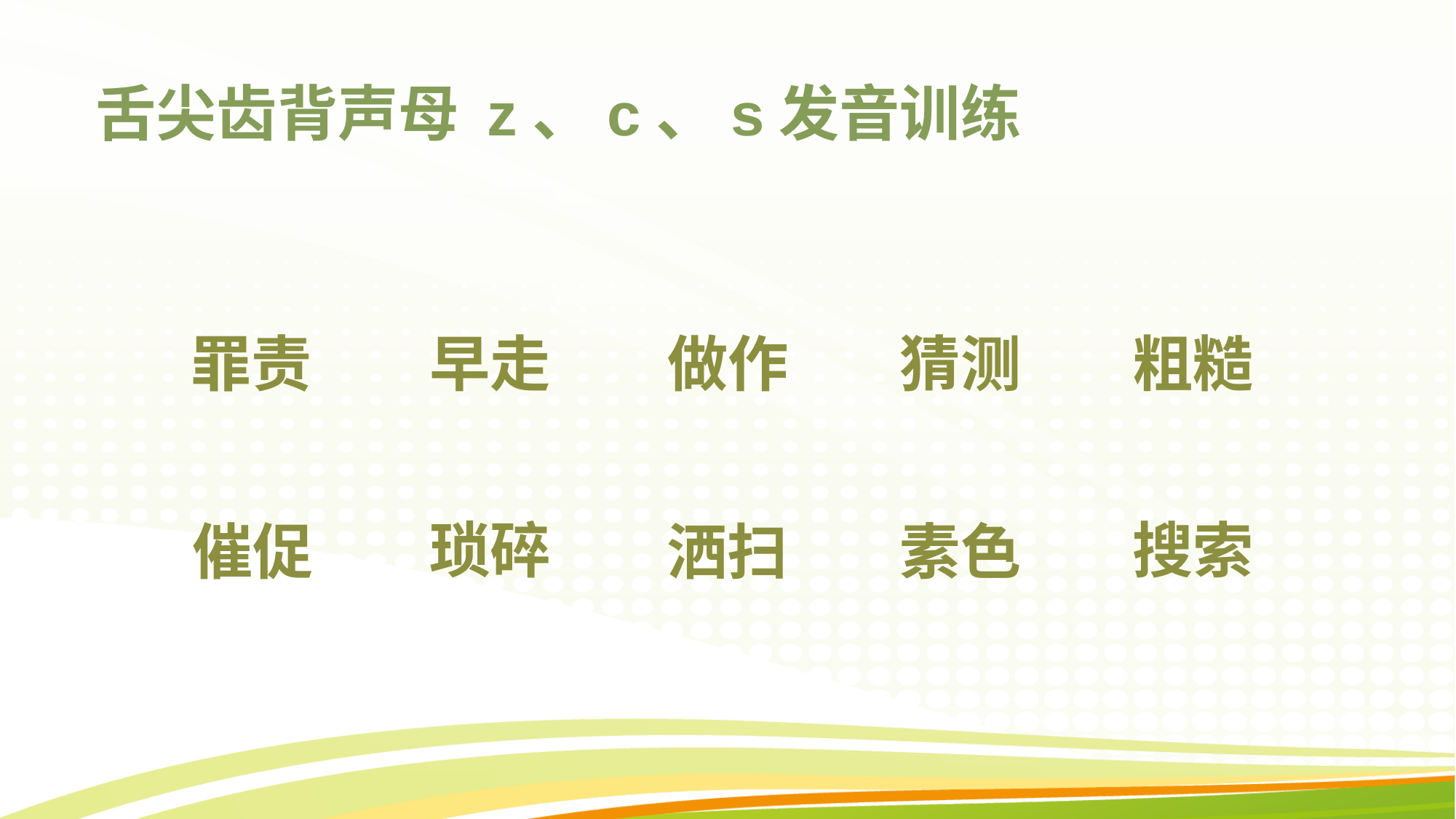

# 舌尖齿背声母 z、c、s发音训练
罪责
早走
猜测
做作
粗糙
琐碎
搜索
催促
洒扫
素色